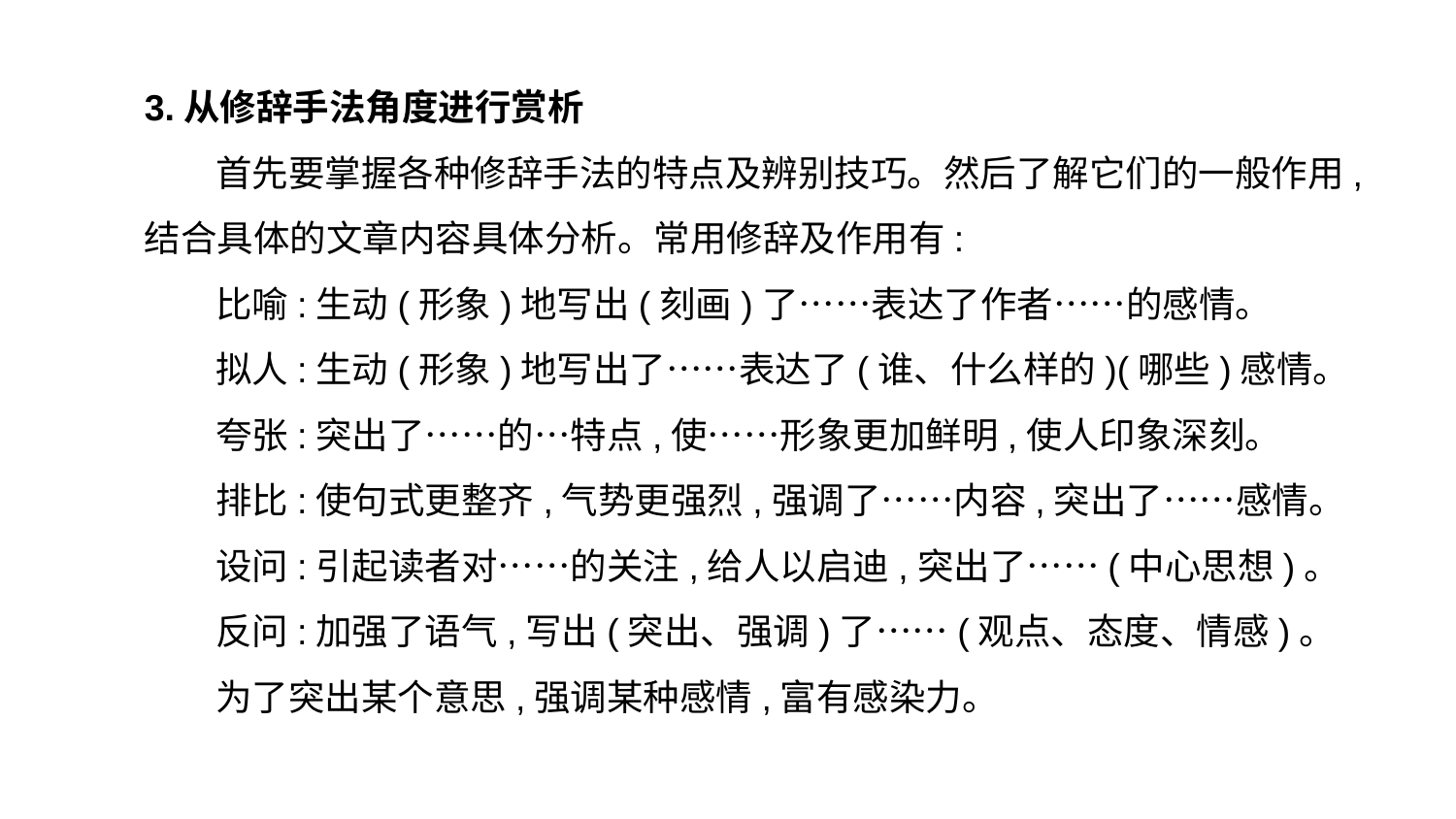

3.从修辞手法角度进行赏析
首先要掌握各种修辞手法的特点及辨别技巧。然后了解它们的一般作用,结合具体的文章内容具体分析。常用修辞及作用有:
比喻:生动(形象)地写出(刻画)了……表达了作者……的感情。
拟人:生动(形象)地写出了……表达了(谁、什么样的)(哪些)感情。
夸张:突出了……的…特点,使……形象更加鲜明,使人印象深刻。
排比:使句式更整齐,气势更强烈,强调了……内容,突出了……感情。
设问:引起读者对……的关注,给人以启迪,突出了……(中心思想)。
反问:加强了语气,写出(突出、强调)了……(观点、态度、情感)。
为了突出某个意思,强调某种感情,富有感染力。